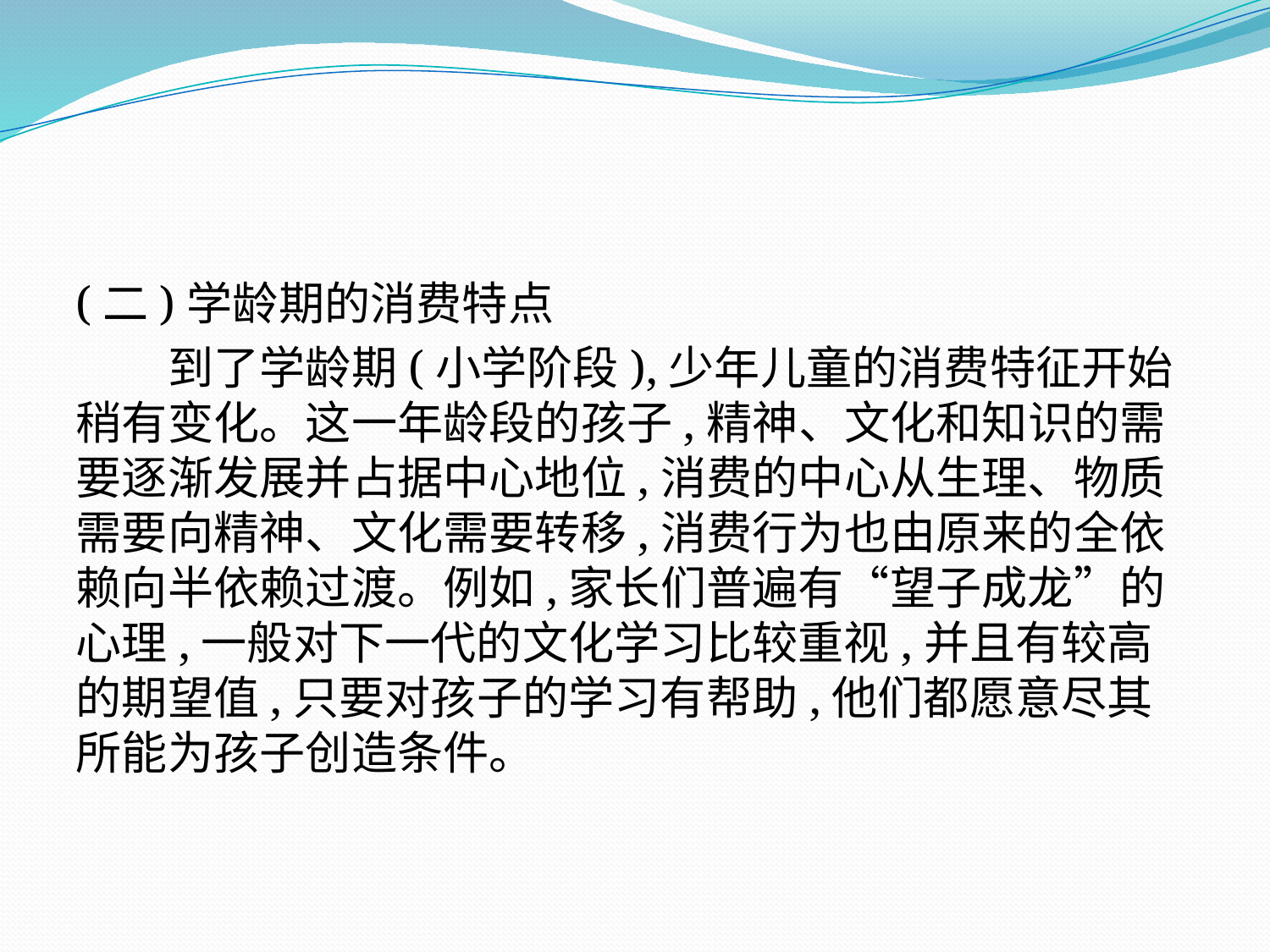

(二)学龄期的消费特点
　　到了学龄期(小学阶段),少年儿童的消费特征开始稍有变化。这一年龄段的孩子,精神、文化和知识的需要逐渐发展并占据中心地位,消费的中心从生理、物质需要向精神、文化需要转移,消费行为也由原来的全依赖向半依赖过渡。例如,家长们普遍有“望子成龙”的心理,一般对下一代的文化学习比较重视,并且有较高的期望值,只要对孩子的学习有帮助,他们都愿意尽其所能为孩子创造条件。